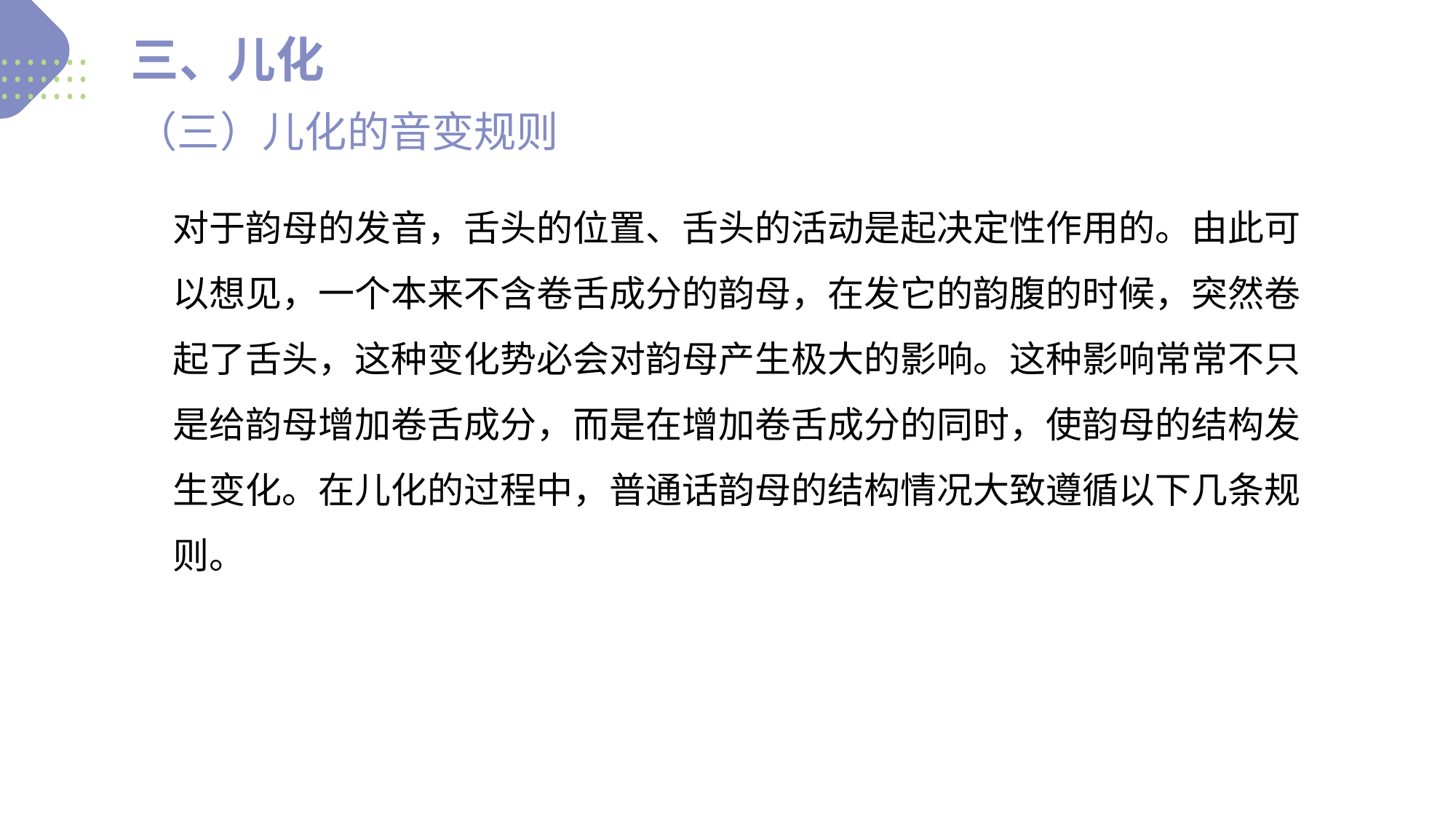

三、儿化

（三）儿化的音变规则
Never forget what you are, for surely the world will not. Make it your strength.
01.
对于韵母的发音，舌头的位置、舌头的活动是起决定性作用的。由此可以想见，一个本来不含卷舌成分的韵母，在发它的韵腹的时候，突然卷起了舌头，这种变化势必会对韵母产生极大的影响。这种影响常常不只是给韵母增加卷舌成分，而是在增加卷舌成分的同时，使韵母的结构发生变化。在儿化的过程中，普通话韵母的结构情况大致遵循以下几条规则。